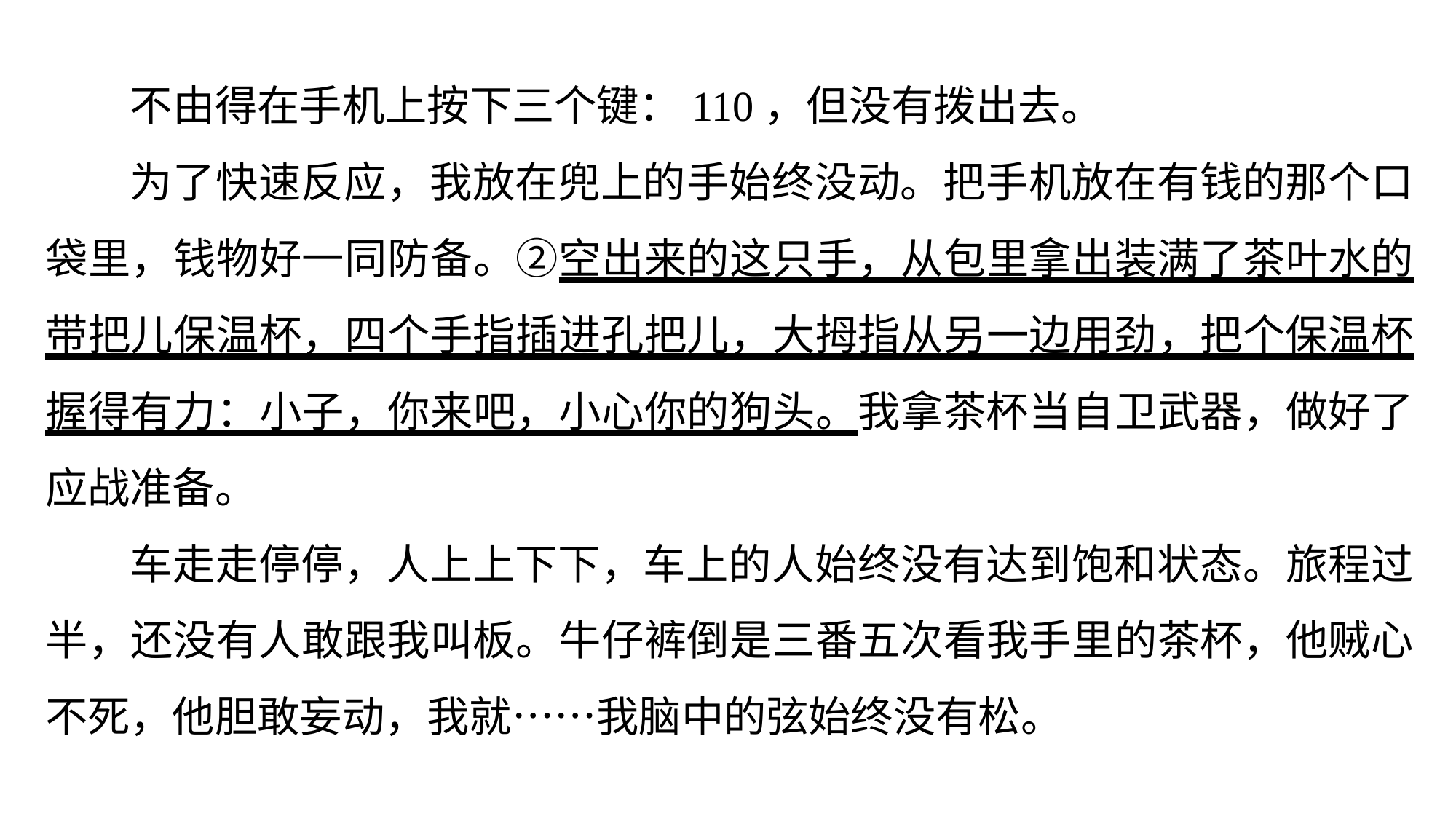

不由得在手机上按下三个键：110，但没有拨出去。
为了快速反应，我放在兜上的手始终没动。把手机放在有钱的那个口袋里，钱物好一同防备。②空出来的这只手，从包里拿出装满了茶叶水的带把儿保温杯，四个手指插进孔把儿，大拇指从另一边用劲，把个保温杯握得有力：小子，你来吧，小心你的狗头。我拿茶杯当自卫武器，做好了应战准备。
车走走停停，人上上下下，车上的人始终没有达到饱和状态。旅程过半，还没有人敢跟我叫板。牛仔裤倒是三番五次看我手里的茶杯，他贼心不死，他胆敢妄动，我就……我脑中的弦始终没有松。